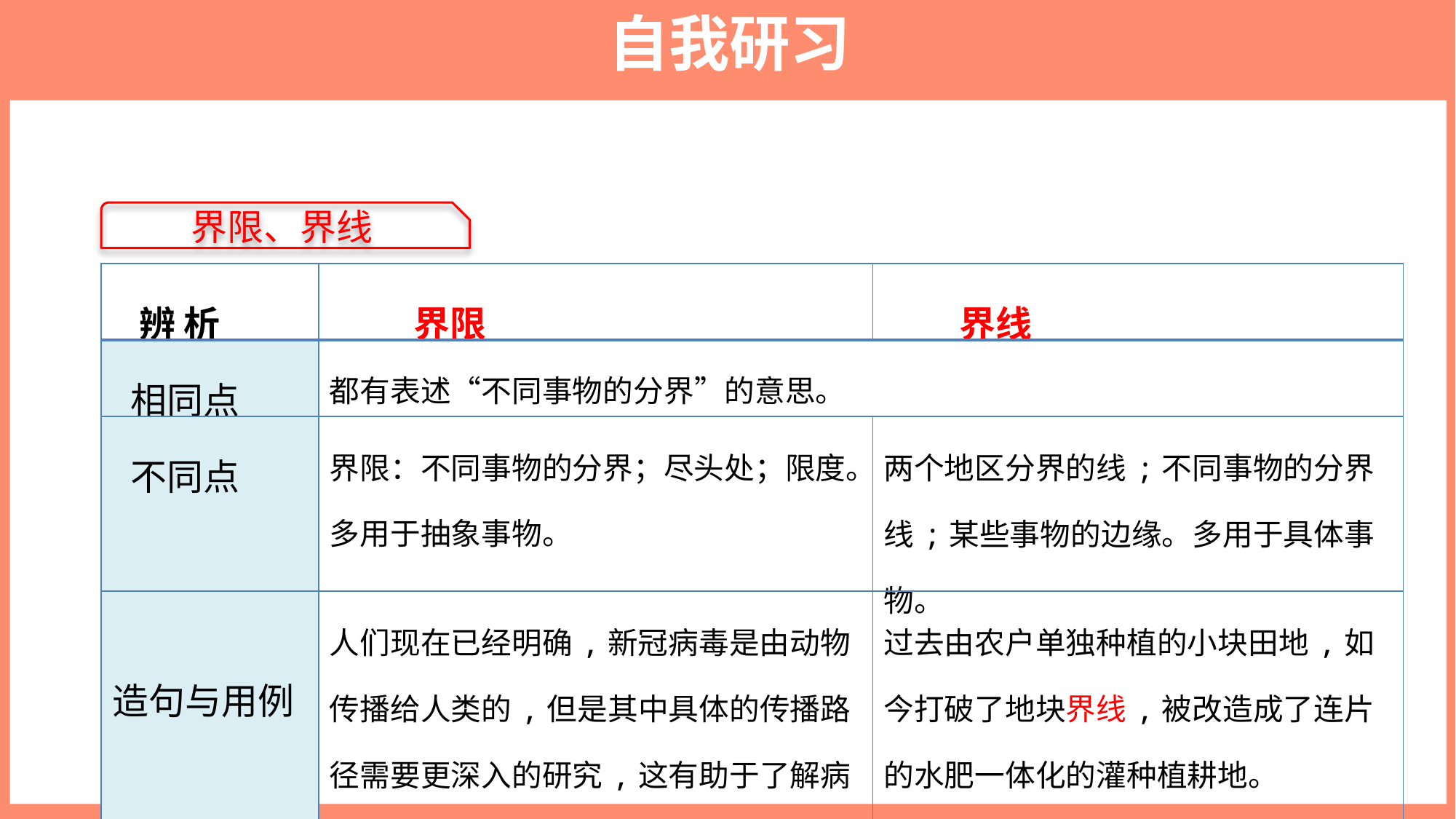

自我研习
界限、界线
| 辨 析 | 界限 | 界线 |
| --- | --- | --- |
| 相同点 | 都有表述“不同事物的分界”的意思。 |  |
| 不同点 | 界限：不同事物的分界；尽头处；限度。 多用于抽象事物。 | 两个地区分界的线;不同事物的分界线;某些事物的边缘。多用于具体事物。 |
| 造句与用例 | 人们现在已经明确,新冠病毒是由动物传播给人类的,但是其中具体的传播路径需要更深入的研究,这有助于了解病毒是如何打破物种界限,传给人类的。 | 过去由农户单独种植的小块田地,如今打破了地块界线,被改造成了连片的水肥一体化的灌种植耕地。 |